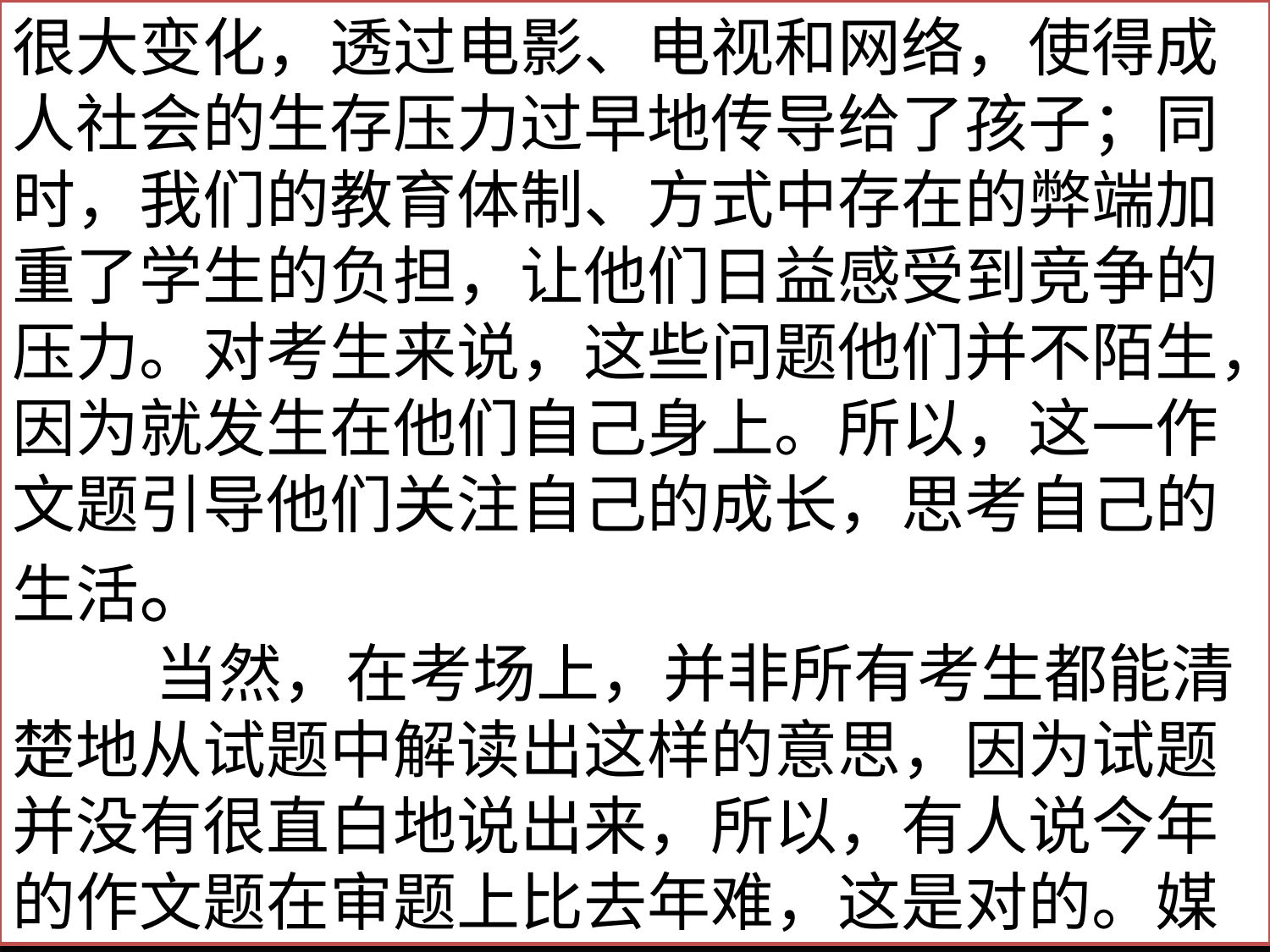

很大变化，透过电影、电视和网络，使得成人社会的生存压力过早地传导给了孩子；同时，我们的教育体制、方式中存在的弊端加重了学生的负担，让他们日益感受到竞争的压力。对考生来说，这些问题他们并不陌生，因为就发生在他们自己身上。所以，这一作文题引导他们关注自己的成长，思考自己的生活。
         当然，在考场上，并非所有考生都能清楚地从试题中解读出这样的意思，因为试题并没有很直白地说出来，所以，有人说今年的作文题在审题上比去年难，这是对的。媒